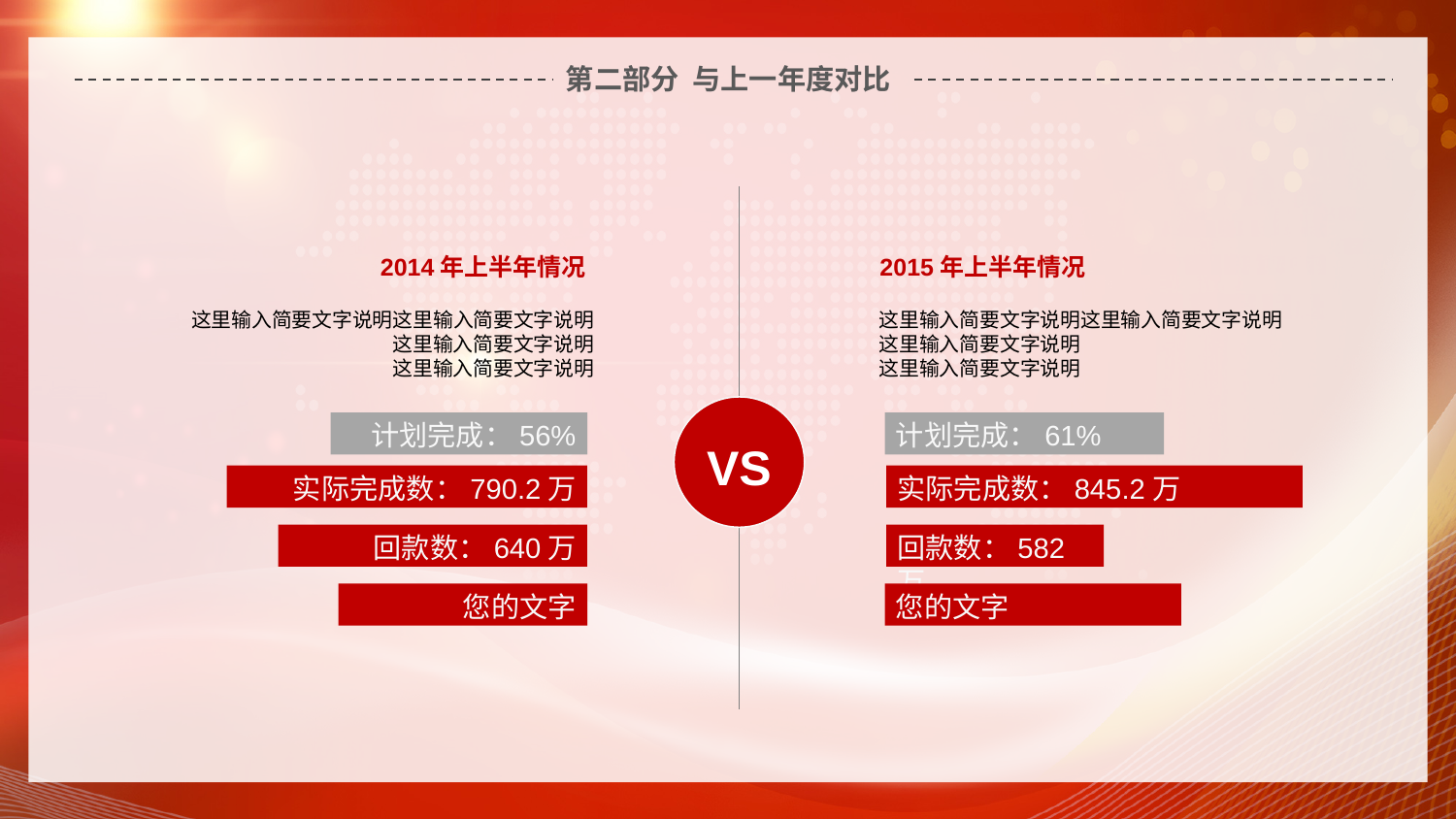

延迟符
# 第二部分  与上一年度对比
2014年上半年情况
2015年上半年情况
这里输入简要文字说明这里输入简要文字说明这里输入简要文字说明
这里输入简要文字说明
这里输入简要文字说明这里输入简要文字说明这里输入简要文字说明
这里输入简要文字说明

计划完成：56%
计划完成：61%

VS
实际完成数：790.2万
实际完成数：845.2万

回款数：640万
回款数：582万

您的文字
您的文字